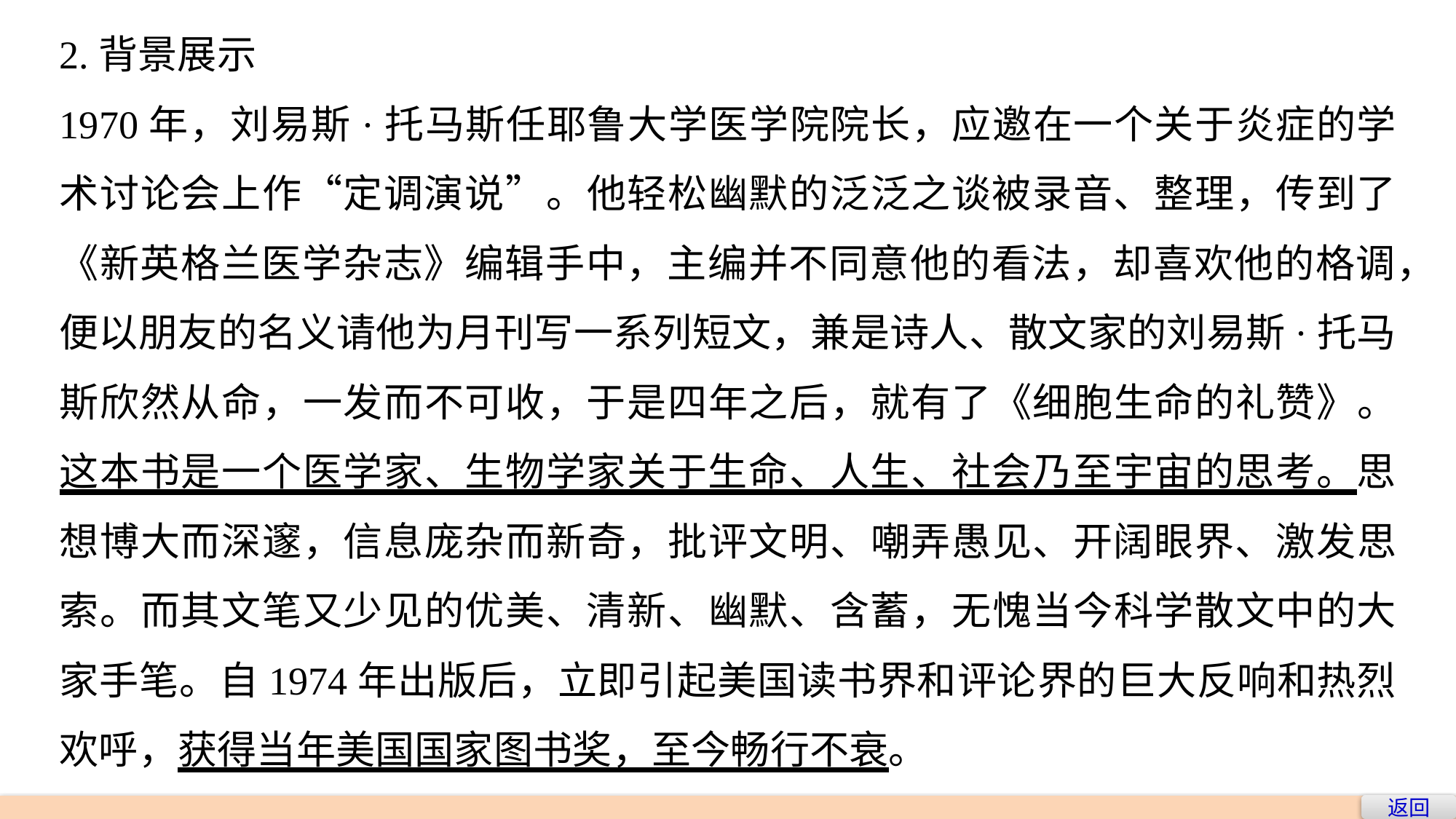

2.背景展示
1970年，刘易斯·托马斯任耶鲁大学医学院院长，应邀在一个关于炎症的学术讨论会上作“定调演说”。他轻松幽默的泛泛之谈被录音、整理，传到了《新英格兰医学杂志》编辑手中，主编并不同意他的看法，却喜欢他的格调，便以朋友的名义请他为月刊写一系列短文，兼是诗人、散文家的刘易斯·托马斯欣然从命，一发而不可收，于是四年之后，就有了《细胞生命的礼赞》。这本书是一个医学家、生物学家关于生命、人生、社会乃至宇宙的思考。思想博大而深邃，信息庞杂而新奇，批评文明、嘲弄愚见、开阔眼界、激发思索。而其文笔又少见的优美、清新、幽默、含蓄，无愧当今科学散文中的大家手笔。自1974年出版后，立即引起美国读书界和评论界的巨大反响和热烈欢呼，获得当年美国国家图书奖，至今畅行不衰。
返回